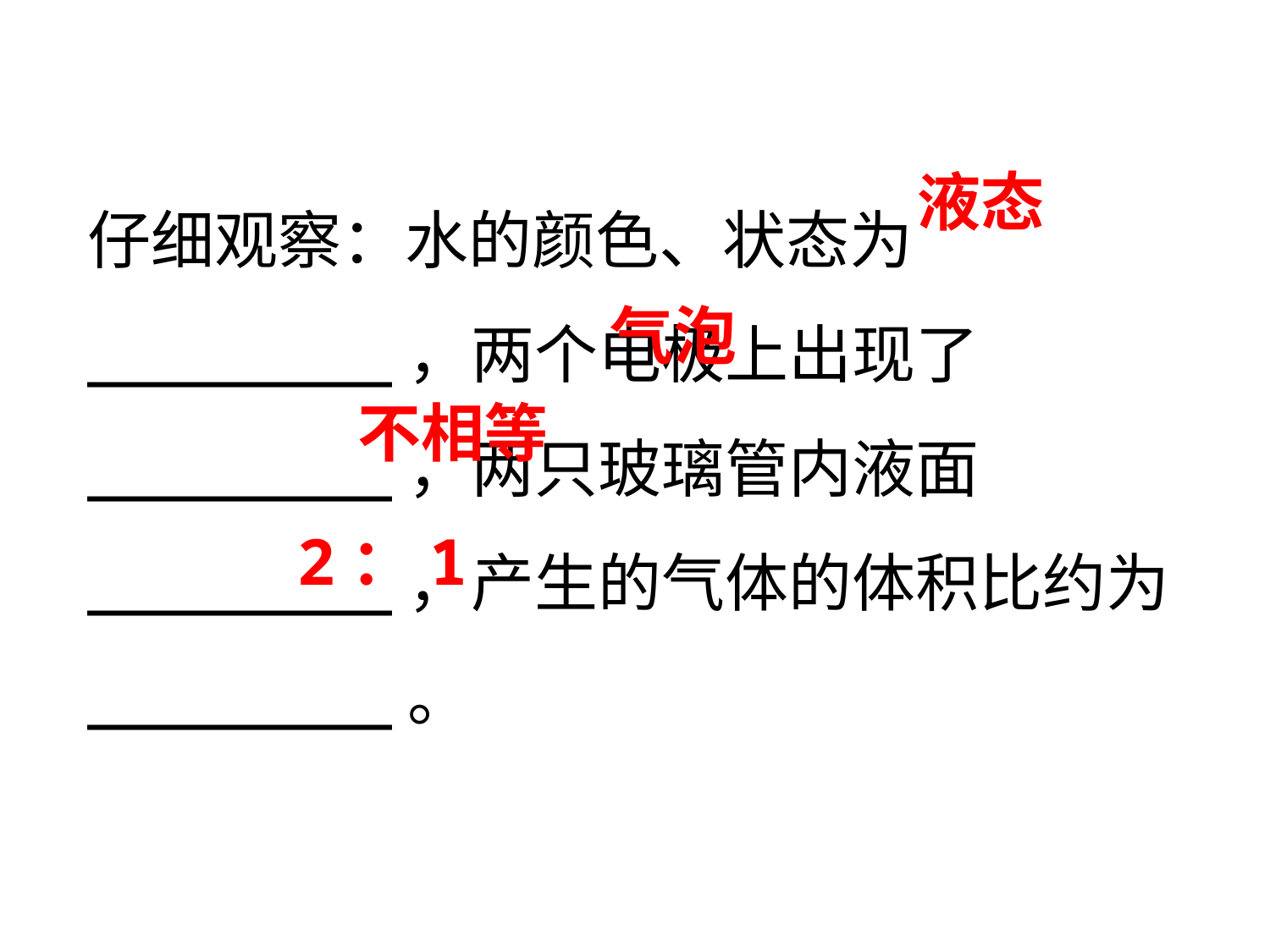

仔细观察：水的颜色、状态为________，两个电极上出现了________，两只玻璃管内液面________，产生的气体的体积比约为________。
液态
气泡
不相等
2：1